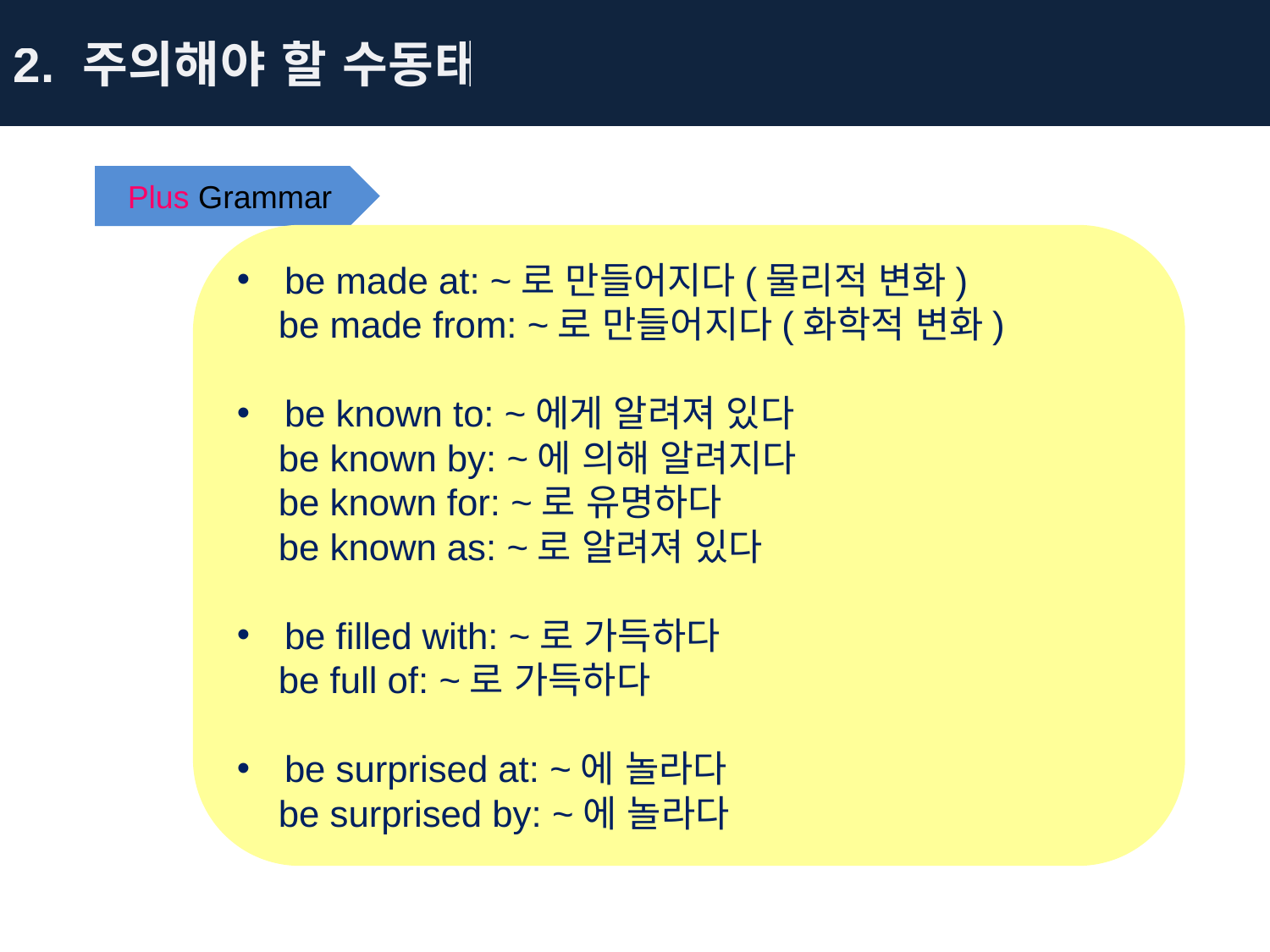

2. 주의해야 할 수동태
Plus Grammar

be made at: ~로 만들어지다(물리적 변화)
    be made from: ~로 만들어지다(화학적 변화)

be known to: ~에게 알려져 있다
    be known by: ~에 의해 알려지다
    be known for: ~로 유명하다
    be known as: ~로 알려져 있다

be filled with: ~로 가득하다
    be full of: ~로 가득하다

be surprised at: ~에 놀라다
    be surprised by: ~에 놀라다